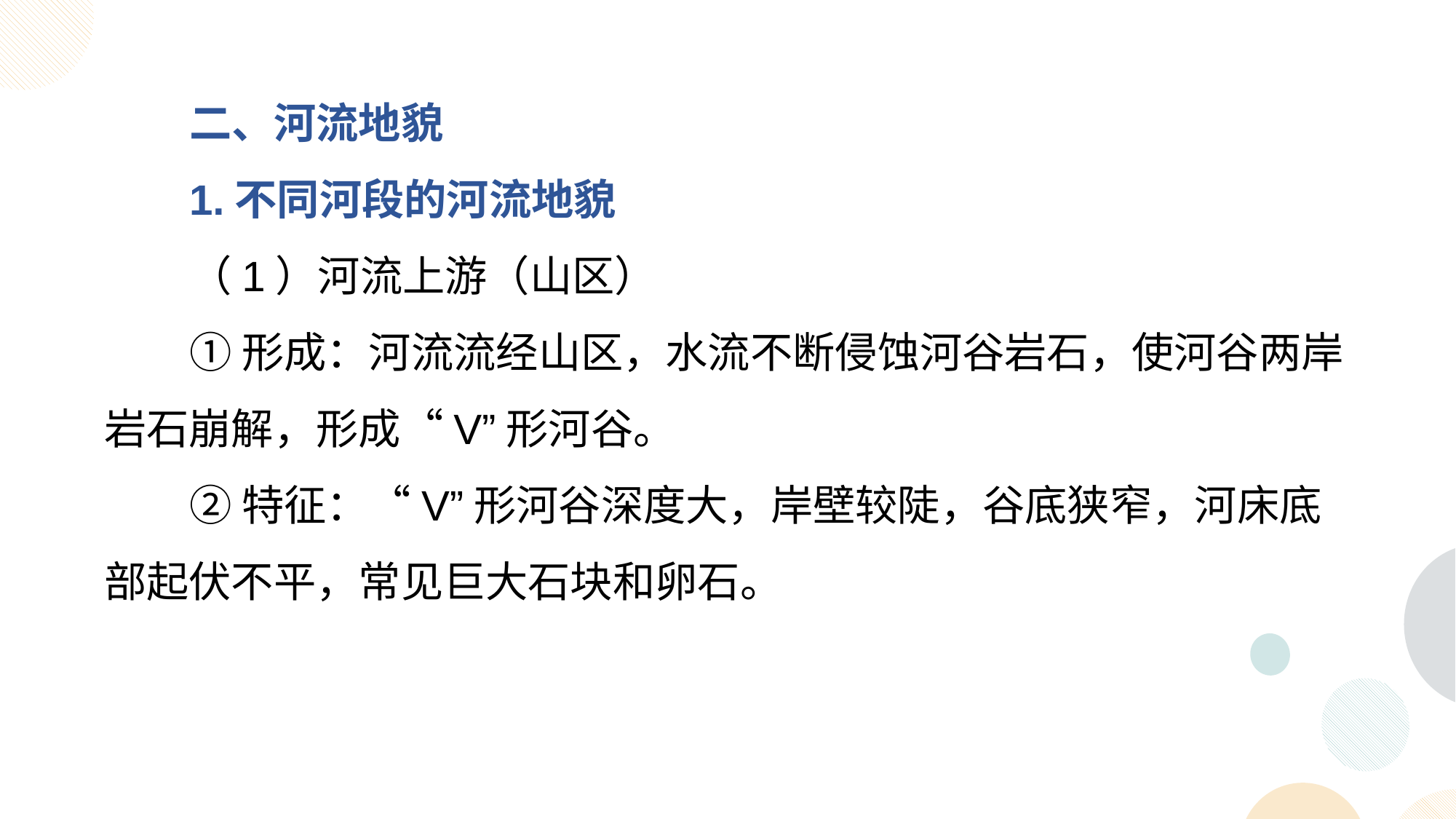

二、河流地貌
1.不同河段的河流地貌
（1）河流上游（山区）
①形成：河流流经山区，水流不断侵蚀河谷岩石，使河谷两岸岩石崩解，形成“V”形河谷。
②特征：“V”形河谷深度大，岸壁较陡，谷底狭窄，河床底部起伏不平，常见巨大石块和卵石。